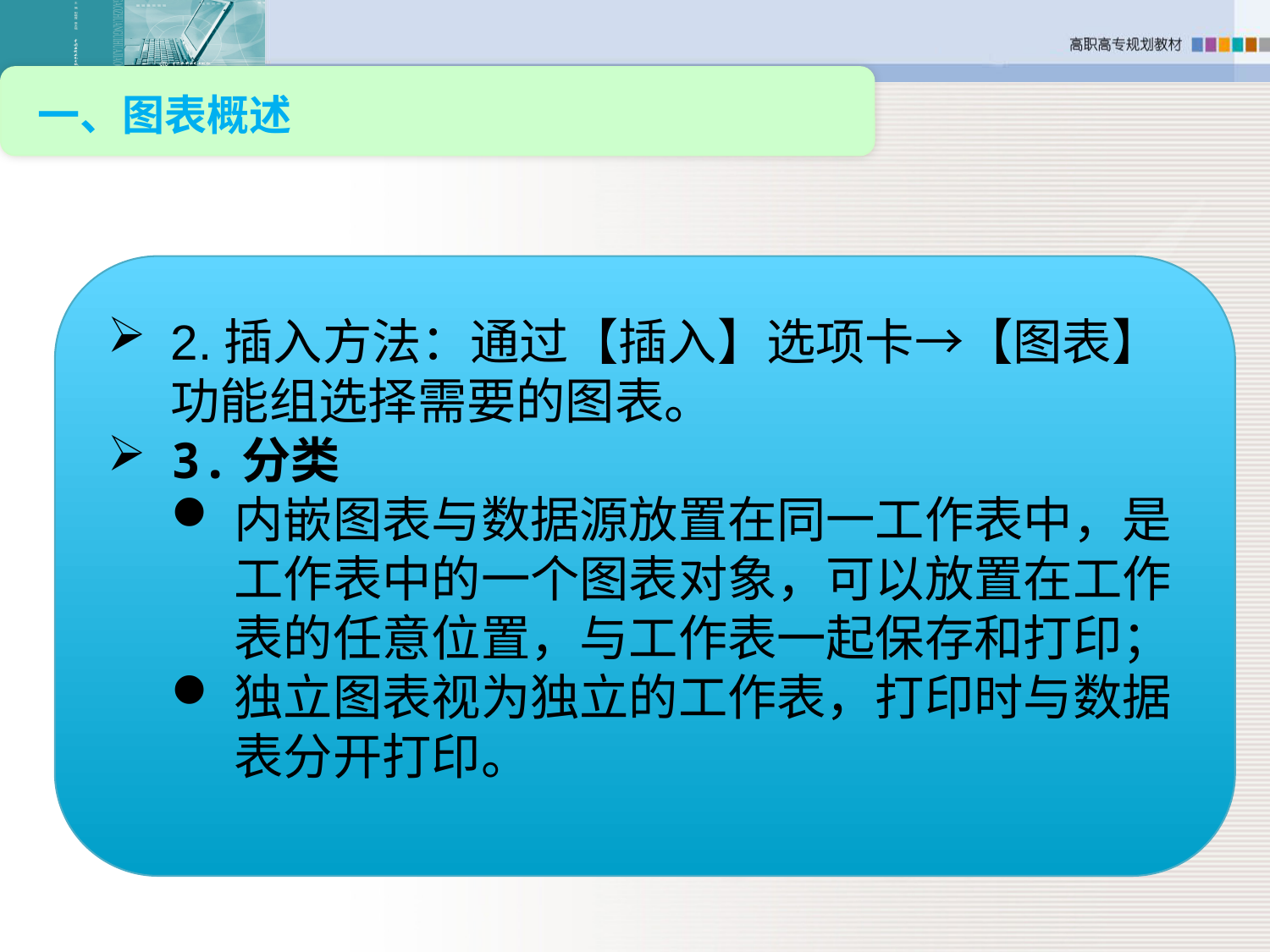

一、图表概述

2.插入方法：通过【插入】选项卡→【图表】功能组选择需要的图表。
3.分类
内嵌图表与数据源放置在同一工作表中，是工作表中的一个图表对象，可以放置在工作表的任意位置，与工作表一起保存和打印；
独立图表视为独立的工作表，打印时与数据表分开打印。